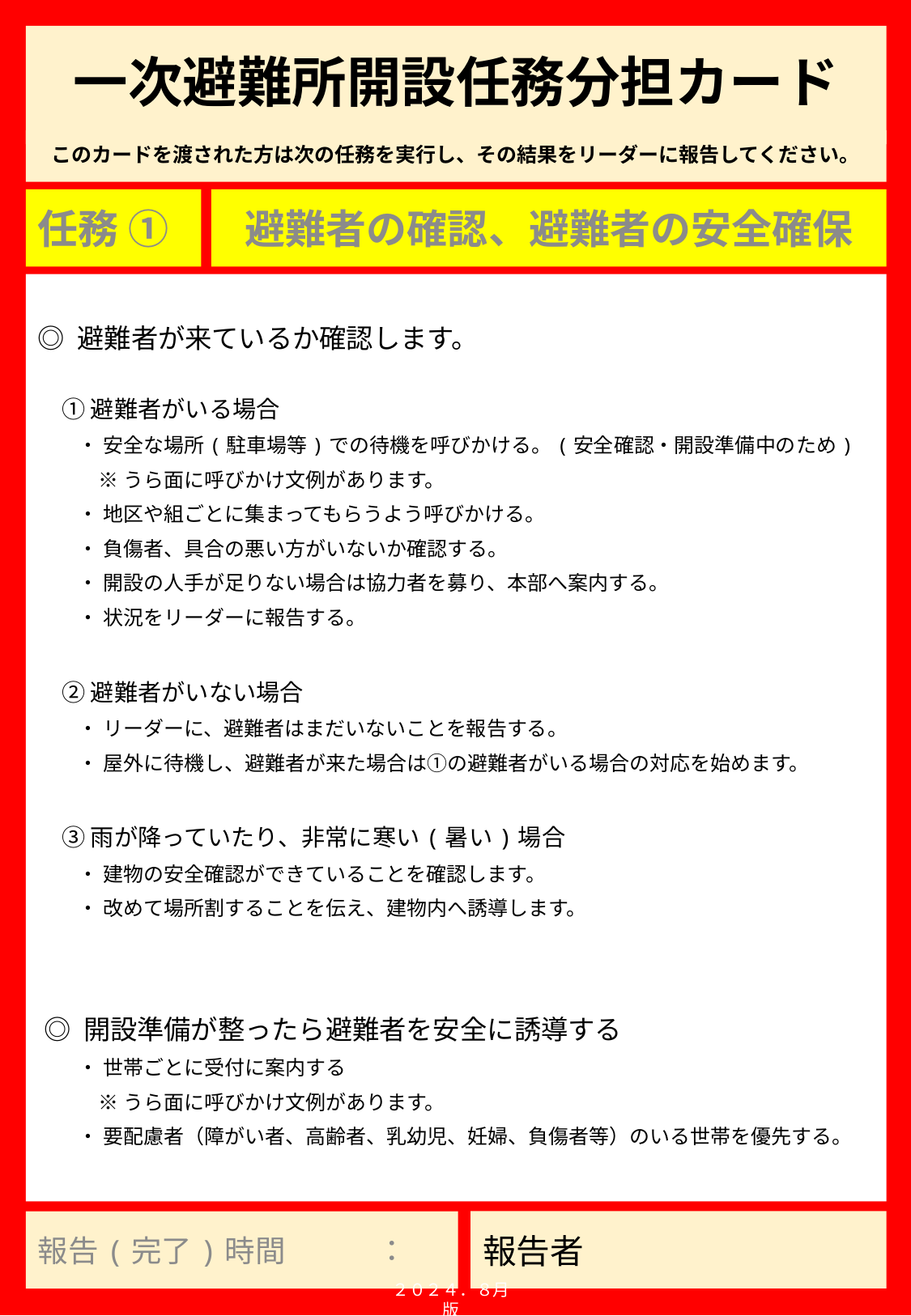

# 一次避難所開設任務分担カード
任務 ①
避難者の確認、避難者の安全確保

◎ 避難者が来ているか確認します。

　① 避難者がいる場合
　　・ 安全な場所(駐車場等)での待機を呼びかける。(安全確認・開設準備中のため)
　　　※ うら面に呼びかけ文例があります。
　　・ 地区や組ごとに集まってもらうよう呼びかける。
　　・ 負傷者、具合の悪い方がいないか確認する。
　　・ 開設の人手が足りない場合は協力者を募り、本部へ案内する。
　　・ 状況をリーダーに報告する。

　② 避難者がいない場合
　　・ リーダーに、避難者はまだいないことを報告する。
　　・ 屋外に待機し、避難者が来た場合は①の避難者がいる場合の対応を始めます。

　③ 雨が降っていたり、非常に寒い(暑い)場合
　　・ 建物の安全確認ができていることを確認します。
　　・ 改めて場所割することを伝え、建物内へ誘導します。

 ◎ 開設準備が整ったら避難者を安全に誘導する
　　・ 世帯ごとに受付に案内する
　　　※ うら面に呼びかけ文例があります。
　　・ 要配慮者（障がい者、高齢者、乳幼児、妊婦、負傷者等）のいる世帯を優先する。
報告(完了)時間　　　：
２０２４．８月版